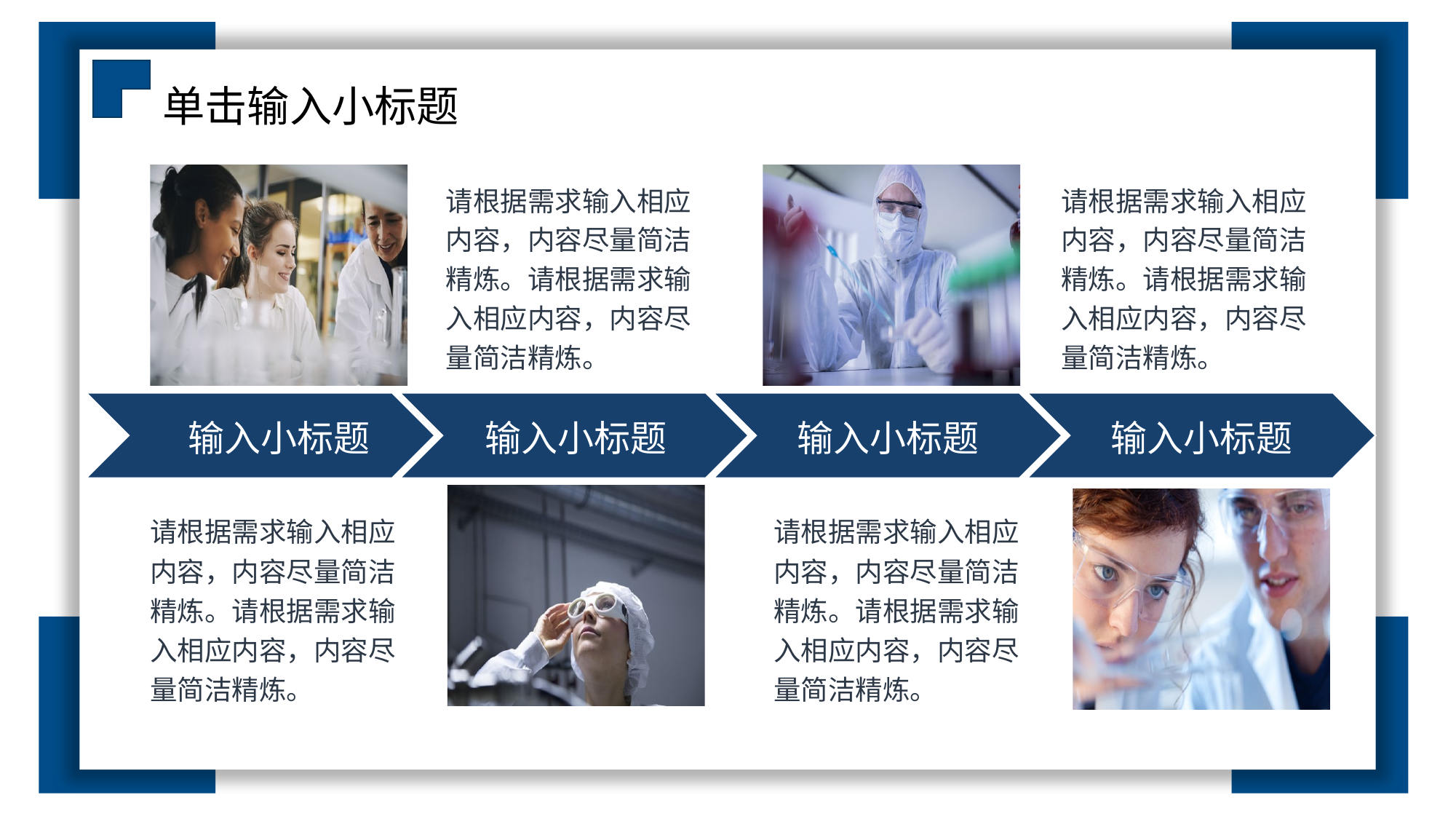

单击输入小标题

请根据需求输入相应内容，内容尽量简洁精炼。请根据需求输入相应内容，内容尽量简洁精炼。
请根据需求输入相应内容，内容尽量简洁精炼。请根据需求输入相应内容，内容尽量简洁精炼。

输入小标题
输入小标题
输入小标题
输入小标题

请根据需求输入相应内容，内容尽量简洁精炼。请根据需求输入相应内容，内容尽量简洁精炼。
请根据需求输入相应内容，内容尽量简洁精炼。请根据需求输入相应内容，内容尽量简洁精炼。